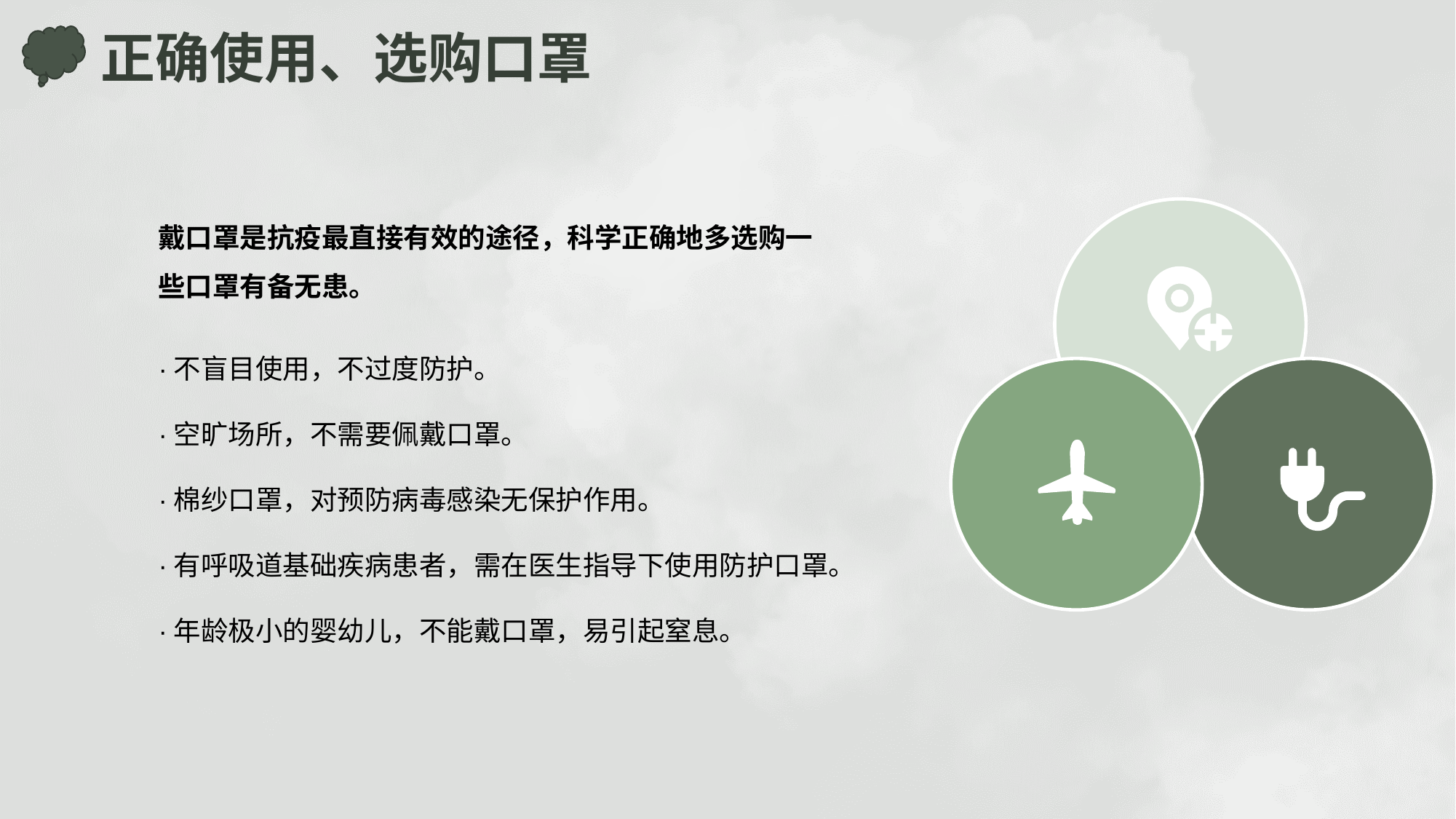

正确使用、选购口罩

戴口罩是抗疫最直接有效的途径，科学正确地多选购一些口罩有备无患。

·不盲目使用，不过度防护。

·空旷场所，不需要佩戴口罩。

·棉纱口罩，对预防病毒感染无保护作用。

·有呼吸道基础疾病患者，需在医生指导下使用防护口罩。

·年龄极小的婴幼儿，不能戴口罩，易引起窒息。